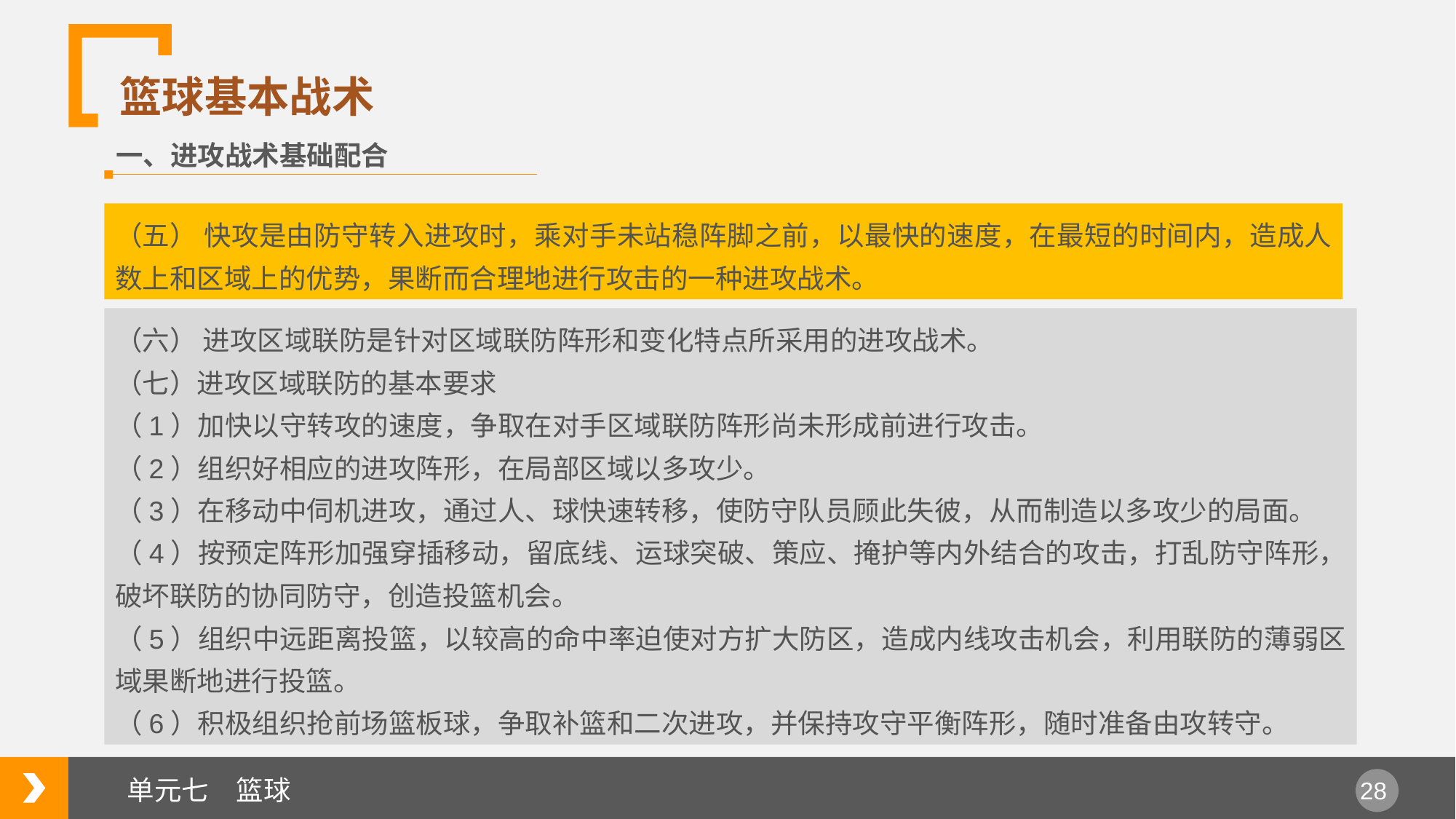

篮球基本战术
一、进攻战术基础配合

（五） 快攻是由防守转入进攻时，乘对手未站稳阵脚之前，以最快的速度，在最短的时间内，造成人数上和区域上的优势，果断而合理地进行攻击的一种进攻战术。
（六） 进攻区域联防是针对区域联防阵形和变化特点所采用的进攻战术。
（七）进攻区域联防的基本要求
（1）加快以守转攻的速度，争取在对手区域联防阵形尚未形成前进行攻击。
（2）组织好相应的进攻阵形，在局部区域以多攻少。
（3）在移动中伺机进攻，通过人、球快速转移，使防守队员顾此失彼，从而制造以多攻少的局面。
（4）按预定阵形加强穿插移动，留底线、运球突破、策应、掩护等内外结合的攻击，打乱防守阵形，破坏联防的协同防守，创造投篮机会。
（5）组织中远距离投篮，以较高的命中率迫使对方扩大防区，造成内线攻击机会，利用联防的薄弱区域果断地进行投篮。
（6）积极组织抢前场篮板球，争取补篮和二次进攻，并保持攻守平衡阵形，随时准备由攻转守。
单元七　篮球